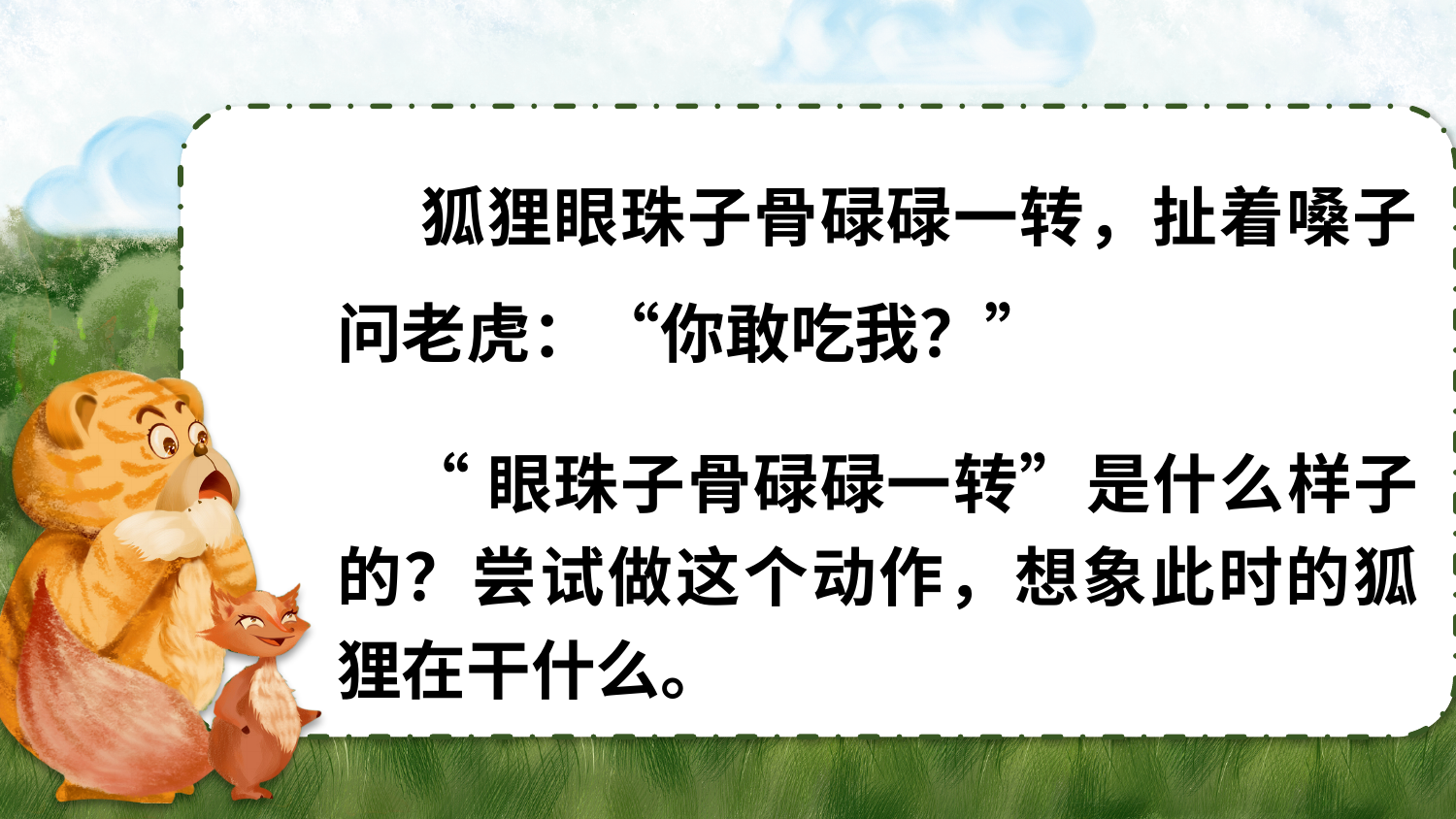

狐狸眼珠子骨碌碌一转，扯着嗓子问老虎：“你敢吃我？”
    “眼珠子骨碌碌一转”是什么样子的？尝试做这个动作，想象此时的狐狸在干什么。